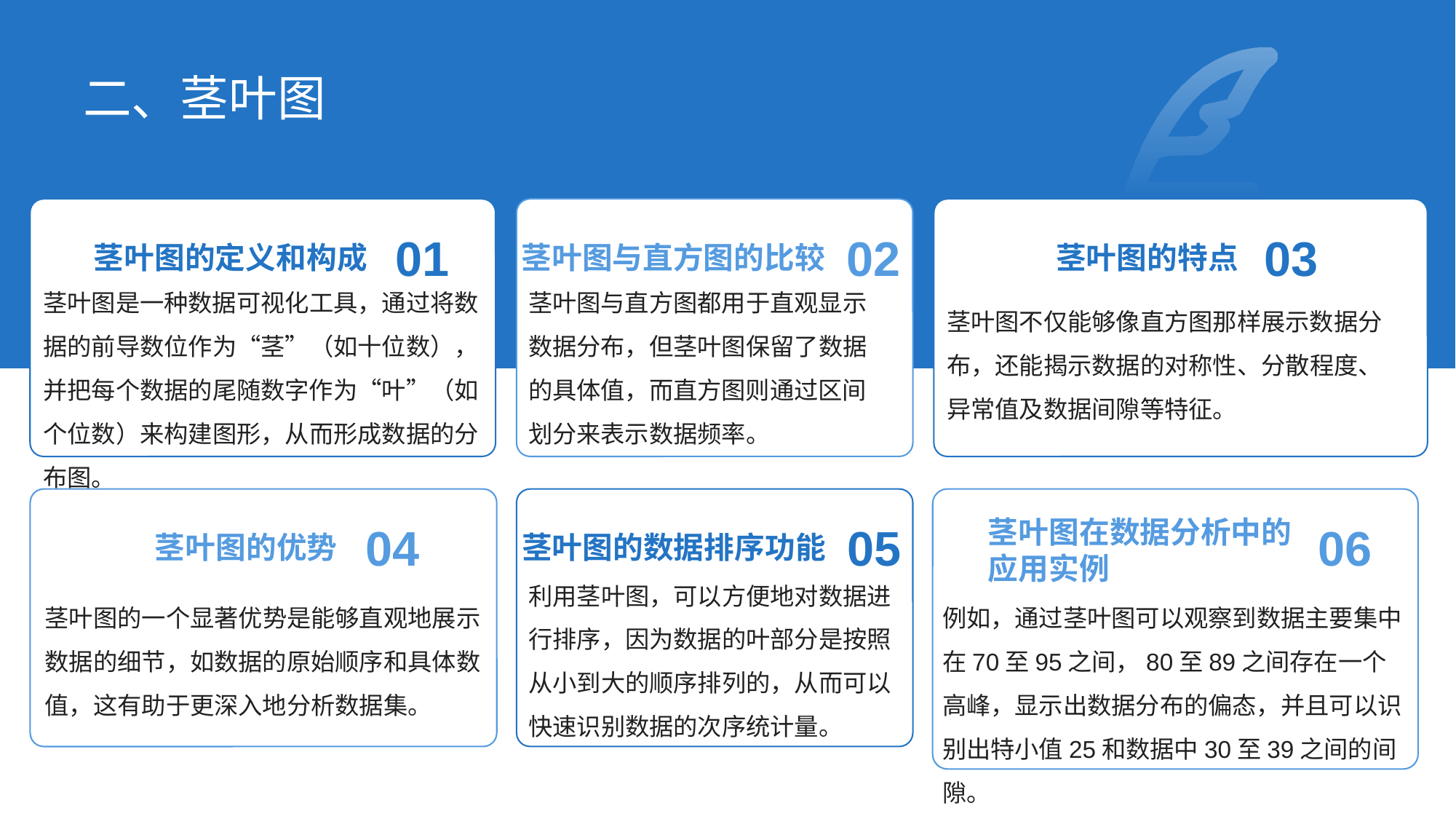

# 二、茎叶图

01
02
茎叶图的特点
03
茎叶图的定义和构成
茎叶图与直方图的比较
茎叶图与直方图都用于直观显示数据分布，但茎叶图保留了数据的具体值，而直方图则通过区间划分来表示数据频率。
茎叶图是一种数据可视化工具，通过将数据的前导数位作为“茎”（如十位数），并把每个数据的尾随数字作为“叶”（如个位数）来构建图形，从而形成数据的分布图。
茎叶图不仅能够像直方图那样展示数据分布，还能揭示数据的对称性、分散程度、异常值及数据间隙等特征。

茎叶图的优势
04
05
06
茎叶图的数据排序功能
茎叶图在数据分析中的应用实例
利用茎叶图，可以方便地对数据进行排序，因为数据的叶部分是按照从小到大的顺序排列的，从而可以快速识别数据的次序统计量。
茎叶图的一个显著优势是能够直观地展示数据的细节，如数据的原始顺序和具体数值，这有助于更深入地分析数据集。
例如，通过茎叶图可以观察到数据主要集中在70至95之间，80至89之间存在一个高峰，显示出数据分布的偏态，并且可以识别出特小值25和数据中30至39之间的间隙。